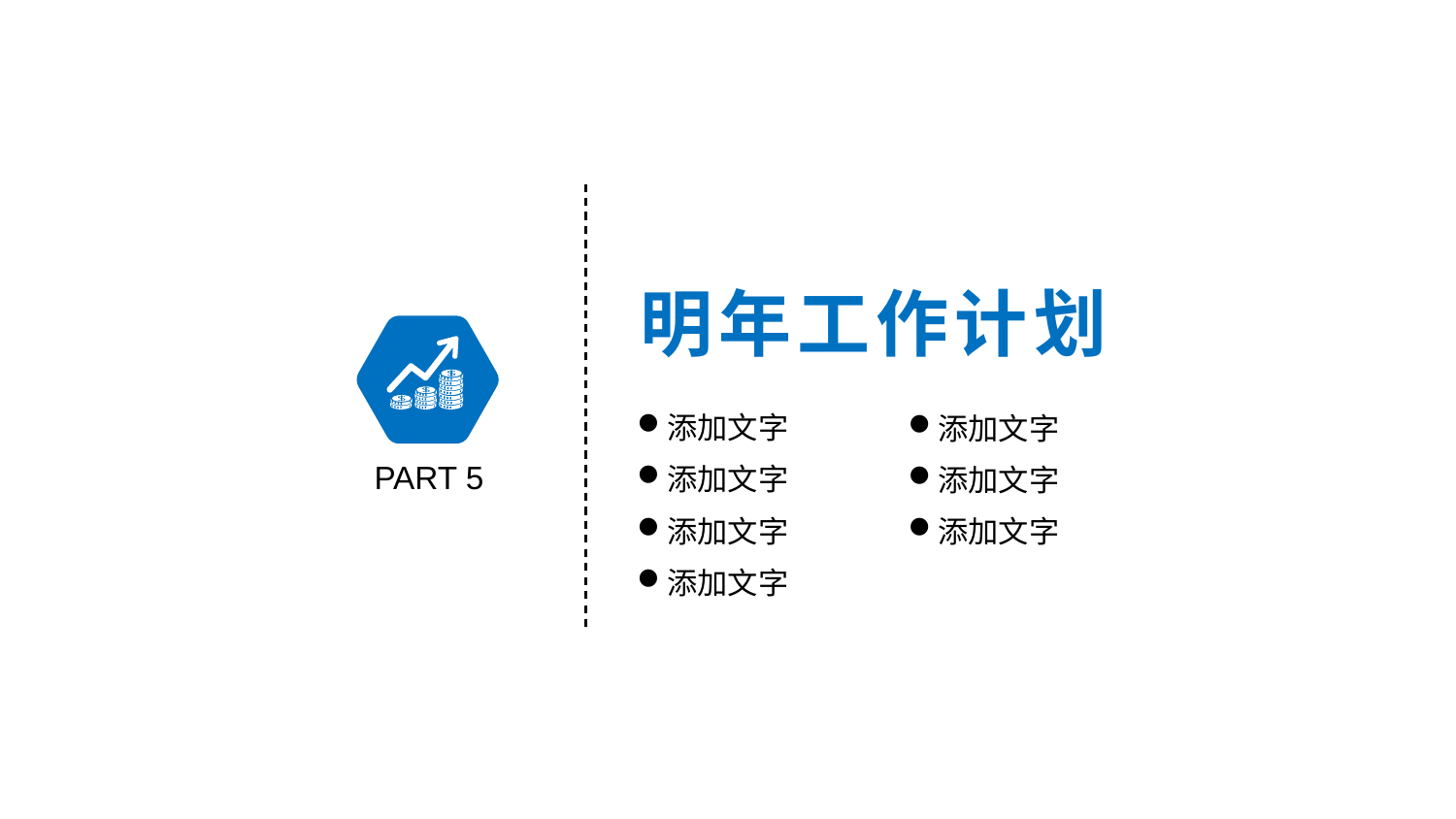

明年工作计划

添加文字
添加文字
PART 5
添加文字
添加文字
添加文字
添加文字
添加文字